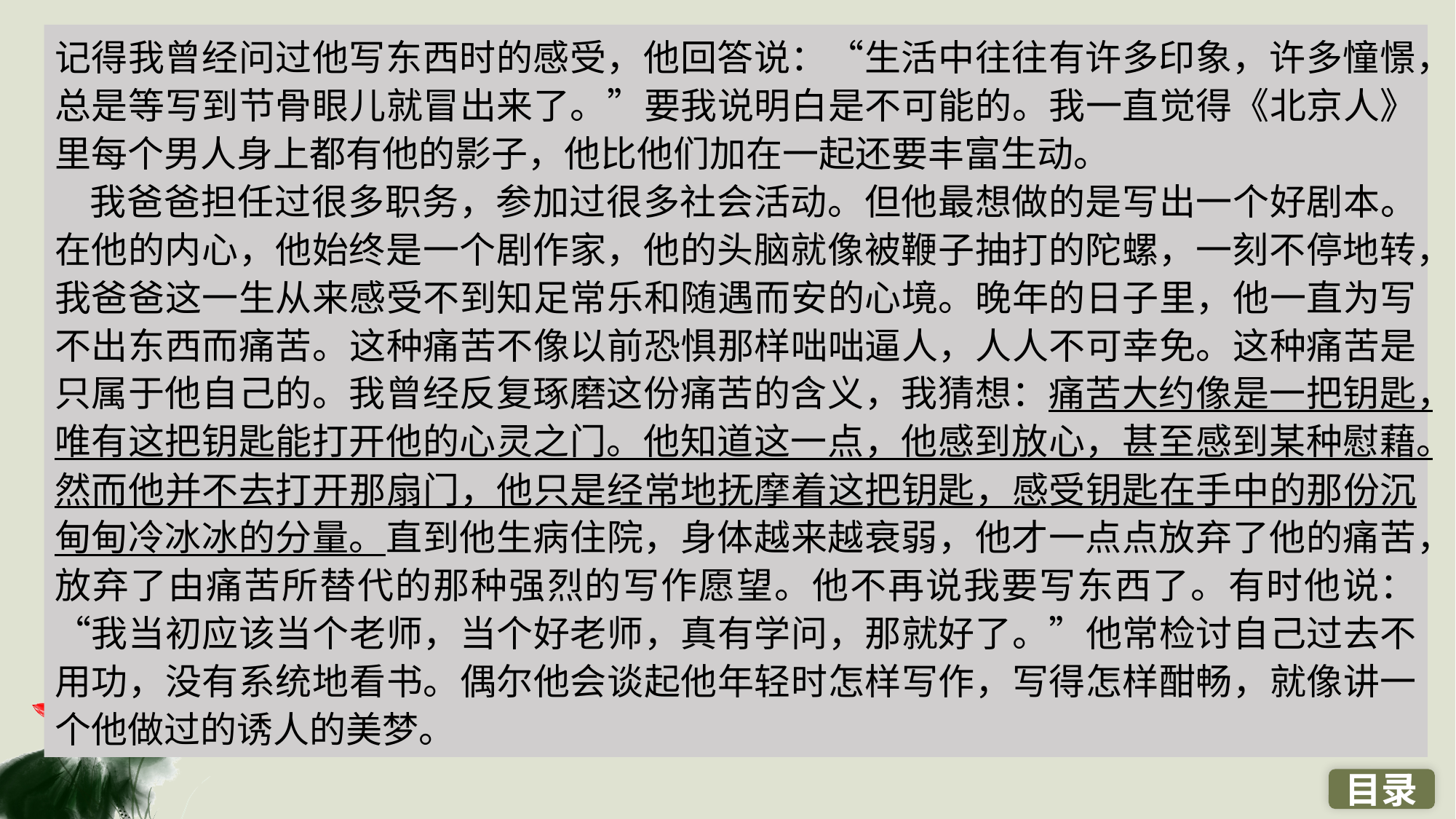

记得我曾经问过他写东西时的感受，他回答说：“生活中往往有许多印象，许多憧憬，总是等写到节骨眼儿就冒出来了。”要我说明白是不可能的。我一直觉得《北京人》里每个男人身上都有他的影子，他比他们加在一起还要丰富生动。
   我爸爸担任过很多职务，参加过很多社会活动。但他最想做的是写出一个好剧本。在他的内心，他始终是一个剧作家，他的头脑就像被鞭子抽打的陀螺，一刻不停地转，我爸爸这一生从来感受不到知足常乐和随遇而安的心境。晚年的日子里，他一直为写不出东西而痛苦。这种痛苦不像以前恐惧那样咄咄逼人，人人不可幸免。这种痛苦是只属于他自己的。我曾经反复琢磨这份痛苦的含义，我猜想：痛苦大约像是一把钥匙，唯有这把钥匙能打开他的心灵之门。他知道这一点，他感到放心，甚至感到某种慰藉。然而他并不去打开那扇门，他只是经常地抚摩着这把钥匙，感受钥匙在手中的那份沉甸甸冷冰冰的分量。直到他生病住院，身体越来越衰弱，他才一点点放弃了他的痛苦，放弃了由痛苦所替代的那种强烈的写作愿望。他不再说我要写东西了。有时他说：“我当初应该当个老师，当个好老师，真有学问，那就好了。”他常检讨自己过去不用功，没有系统地看书。偶尔他会谈起他年轻时怎样写作，写得怎样酣畅，就像讲一个他做过的诱人的美梦。